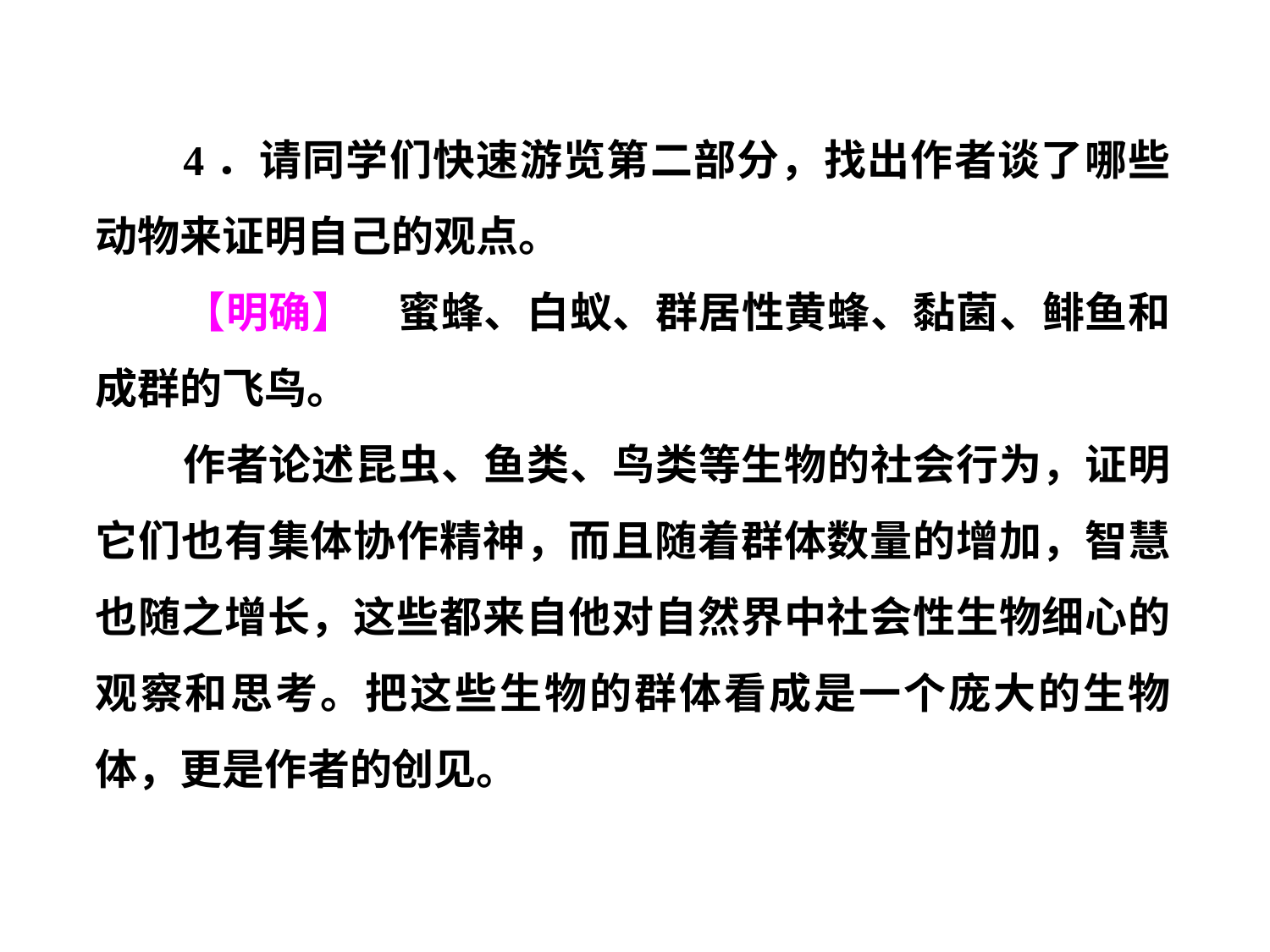

4．请同学们快速游览第二部分，找出作者谈了哪些动物来证明自己的观点。
【明确】　蜜蜂、白蚁、群居性黄蜂、黏菌、鲱鱼和成群的飞鸟。
作者论述昆虫、鱼类、鸟类等生物的社会行为，证明它们也有集体协作精神，而且随着群体数量的增加，智慧也随之增长，这些都来自他对自然界中社会性生物细心的观察和思考。把这些生物的群体看成是一个庞大的生物体，更是作者的创见。